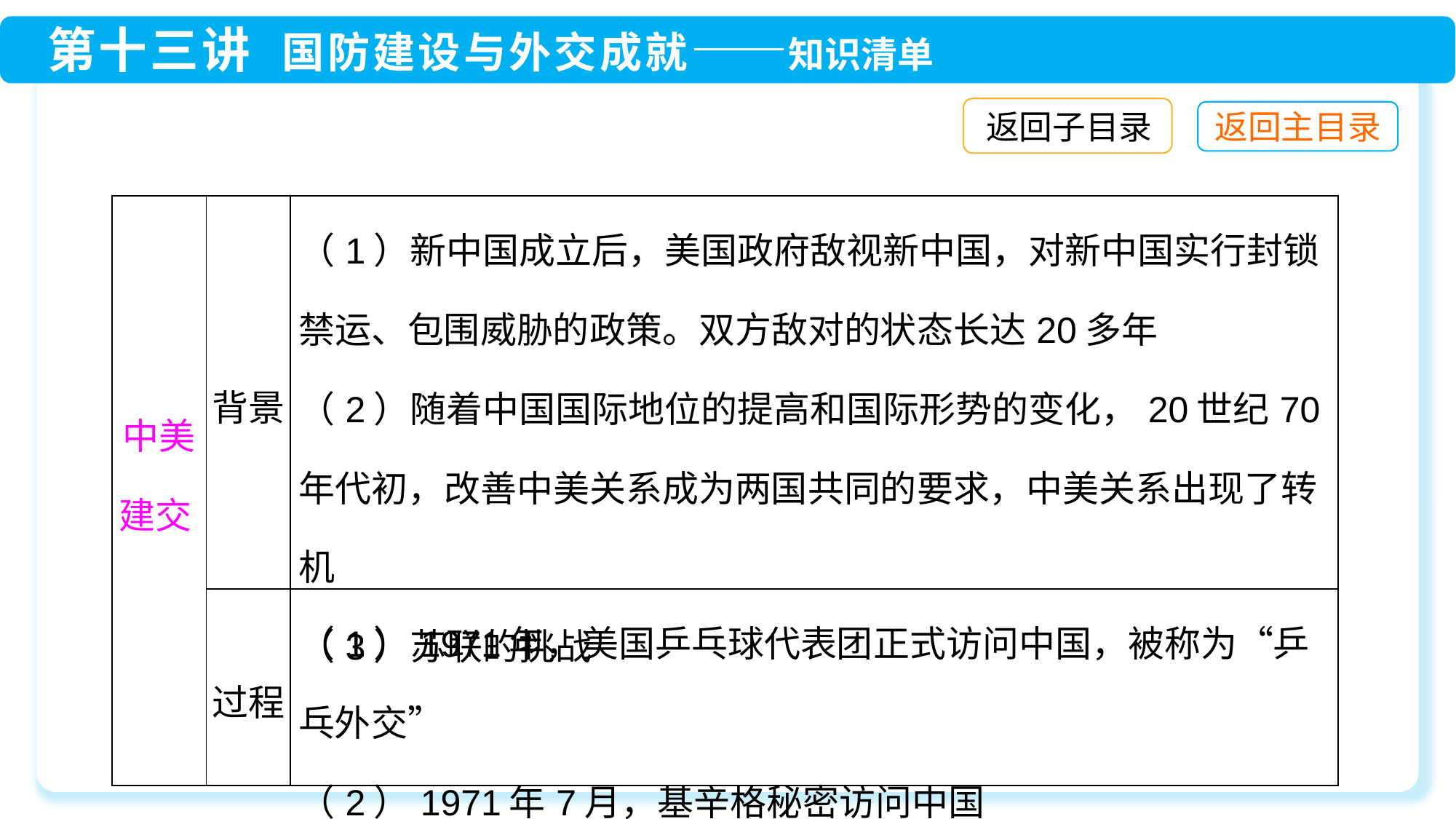

返回子目录
| 中美建交 | 背景 | （1）新中国成立后，美国政府敌视新中国，对新中国实行封锁禁运、包围威胁的政策。双方敌对的状态长达20多年 （2）随着中国国际地位的提高和国际形势的变化，20世纪70年代初，改善中美关系成为两国共同的要求，中美关系出现了转机 （3）苏联的挑战 |
| --- | --- | --- |
|  | 过程 | （1）1971年，美国乒乓球代表团正式访问中国，被称为“乒乓外交” （2）1971年7月，基辛格秘密访问中国 |